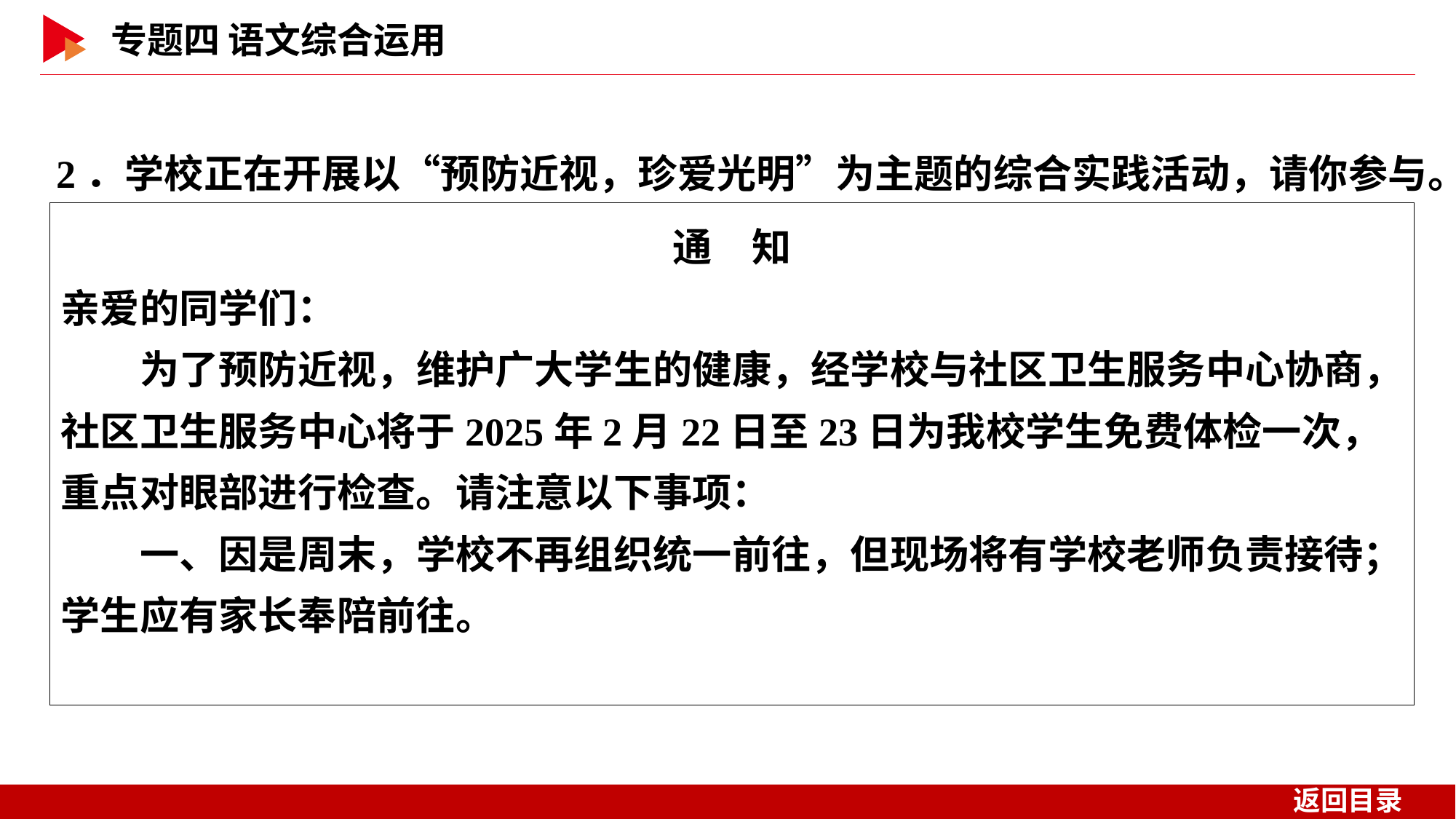

2．学校正在开展以“预防近视，珍爱光明”为主题的综合实践活动，请你参与。
通　知
亲爱的同学们：
　　为了预防近视，维护广大学生的健康，经学校与社区卫生服务中心协商，社区卫生服务中心将于2025年2月22日至23日为我校学生免费体检一次，重点对眼部进行检查。请注意以下事项：
　　一、因是周末，学校不再组织统一前往，但现场将有学校老师负责接待；学生应有家长奉陪前往。